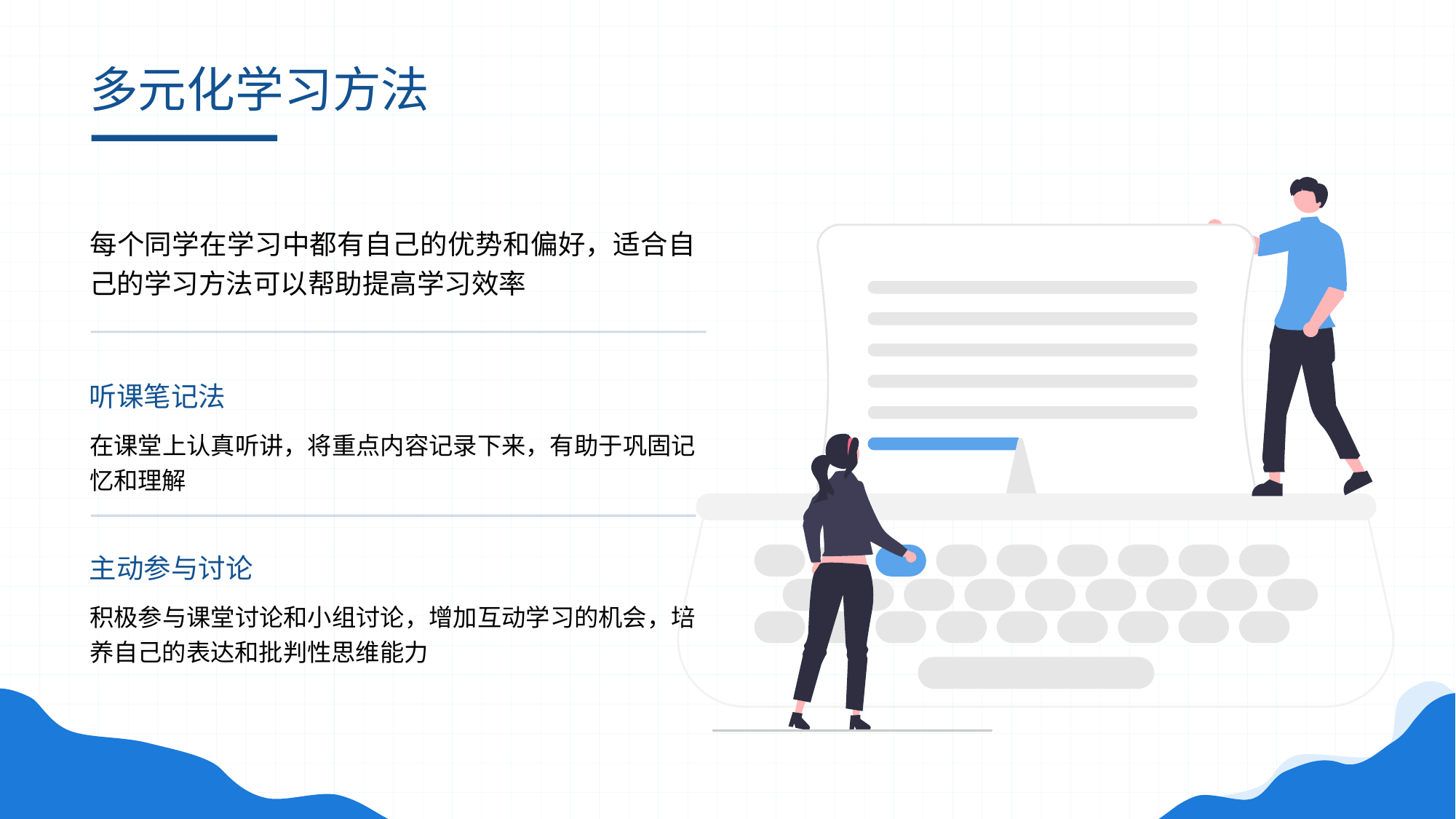

# 多元化学习方法

每个同学在学习中都有自己的优势和偏好，适合自己的学习方法可以帮助提高学习效率
听课笔记法
在课堂上认真听讲，将重点内容记录下来，有助于巩固记忆和理解
主动参与讨论
积极参与课堂讨论和小组讨论，增加互动学习的机会，培养自己的表达和批判性思维能力